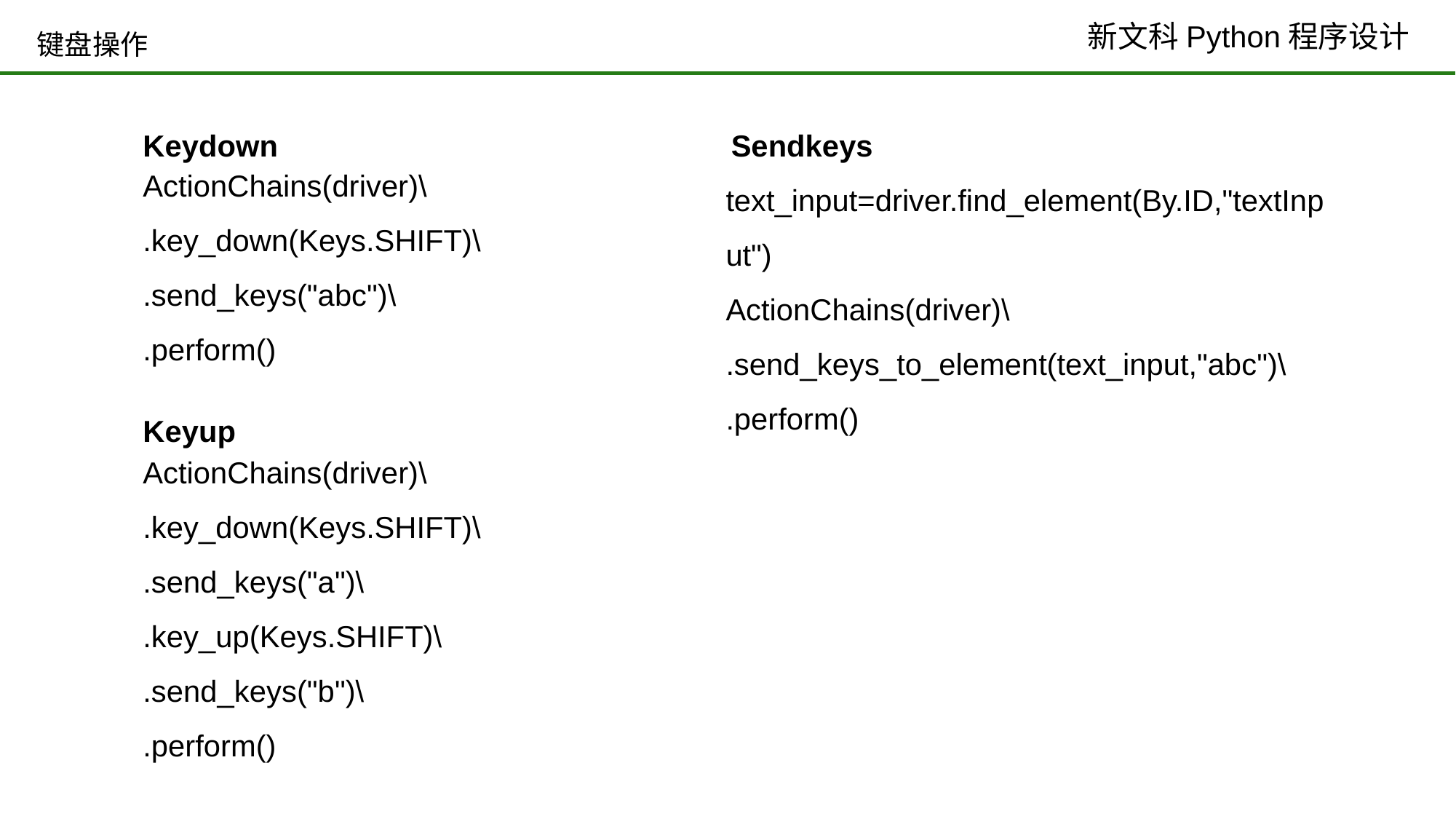

# 键盘操作
Keydown
ActionChains(driver)\
.key_down(Keys.SHIFT)\
.send_keys("abc")\
.perform()
Sendkeys
text_input=driver.find_element(By.ID,"textInput")
ActionChains(driver)\
.send_keys_to_element(text_input,"abc")\
.perform()
Keyup
ActionChains(driver)\
.key_down(Keys.SHIFT)\
.send_keys("a")\
.key_up(Keys.SHIFT)\
.send_keys("b")\
.perform()